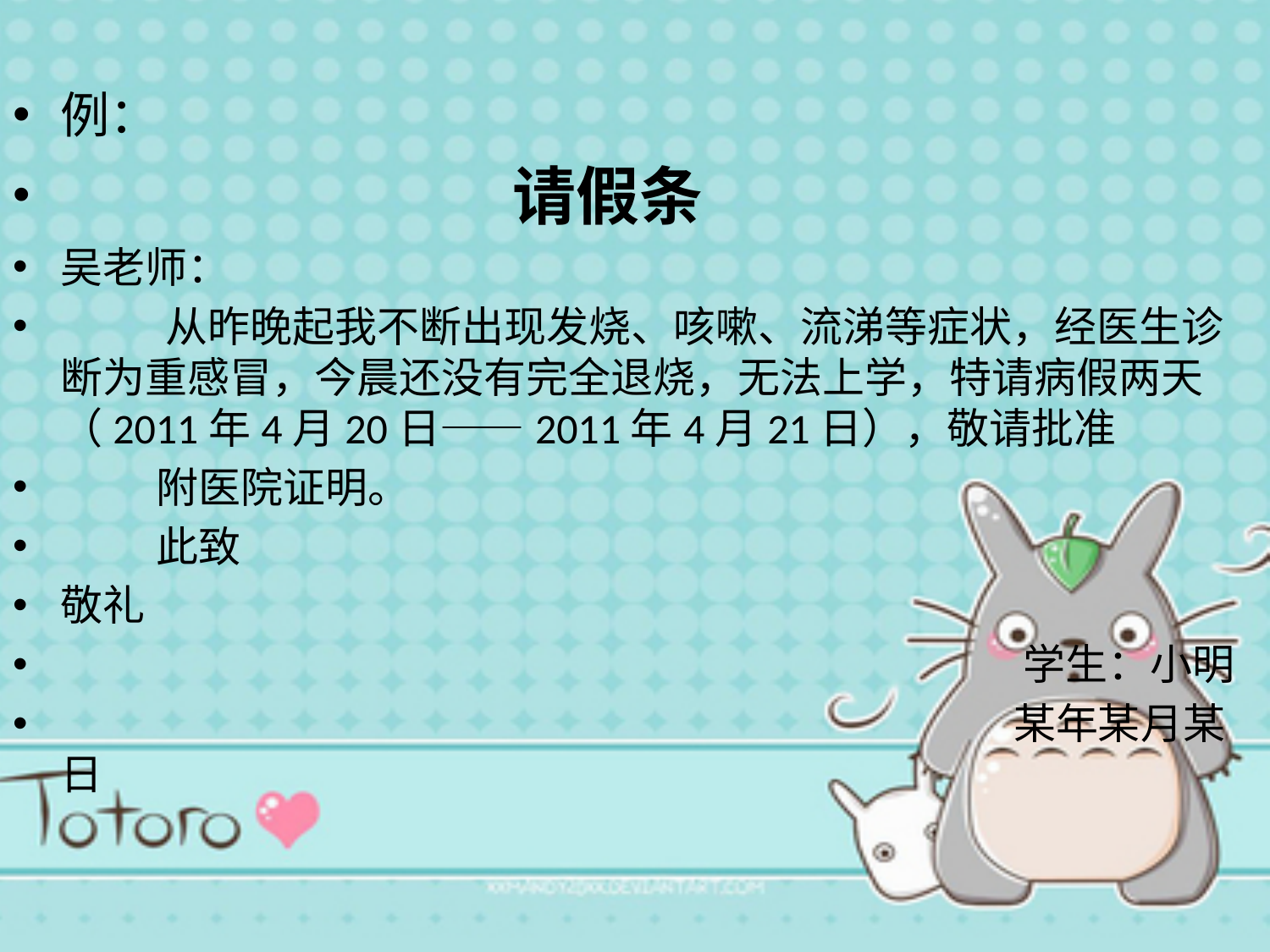

例：
                                        请假条
吴老师：
          从昨晚起我不断出现发烧、咳嗽、流涕等症状，经医生诊断为重感冒，今晨还没有完全退烧，无法上学，特请病假两天（2011年4月20日——2011年4月21日），敬请批准
         附医院证明。
         此致
敬礼
                                                                                                    学生：小明
                                                                                                   某年某月某日